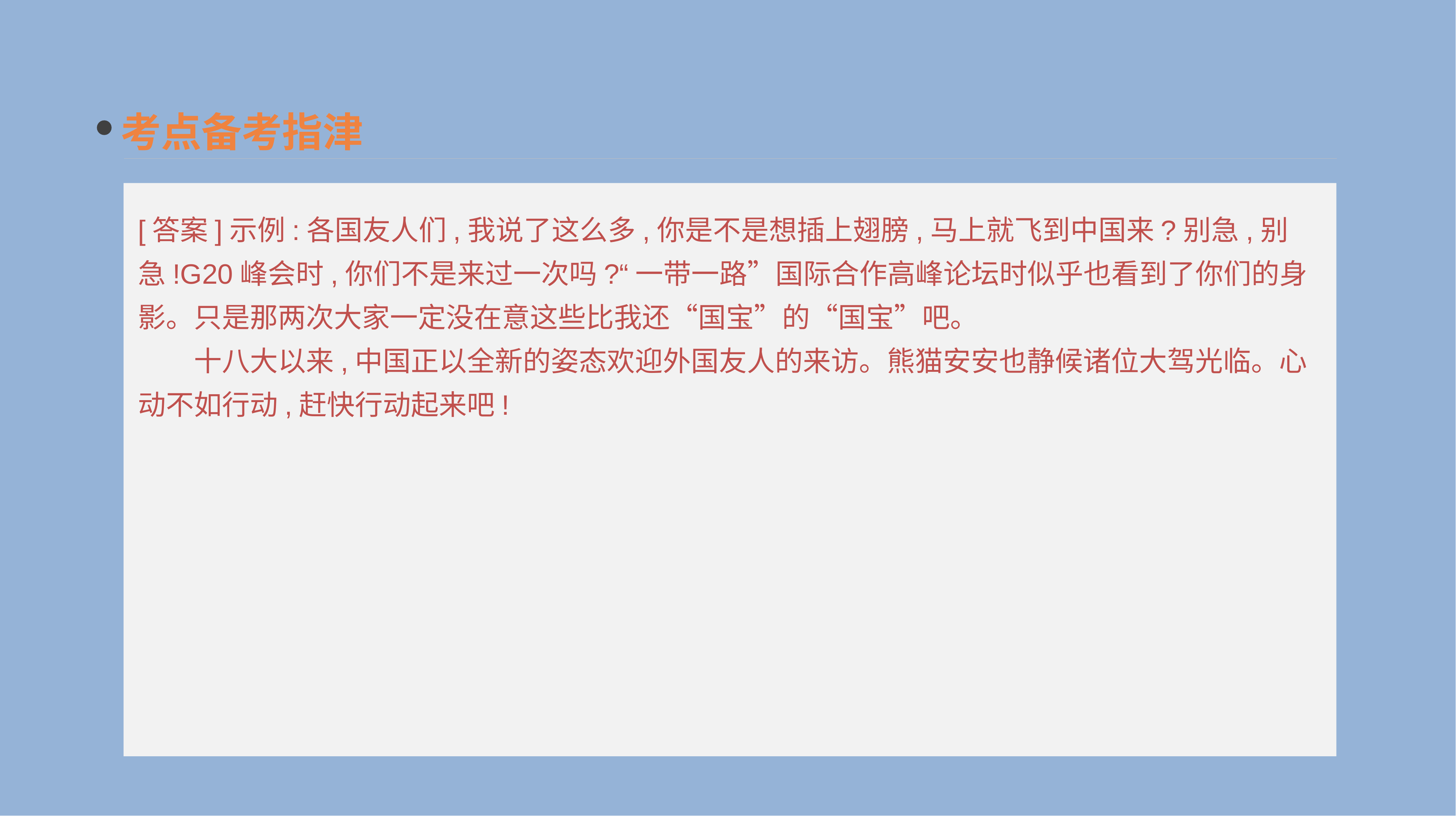

考点备考指津

[答案]示例:各国友人们,我说了这么多,你是不是想插上翅膀,马上就飞到中国来?别急,别急!G20峰会时,你们不是来过一次吗?“一带一路”国际合作高峰论坛时似乎也看到了你们的身影。只是那两次大家一定没在意这些比我还“国宝”的“国宝”吧。
　　十八大以来,中国正以全新的姿态欢迎外国友人的来访。熊猫安安也静候诸位大驾光临。心动不如行动,赶快行动起来吧!